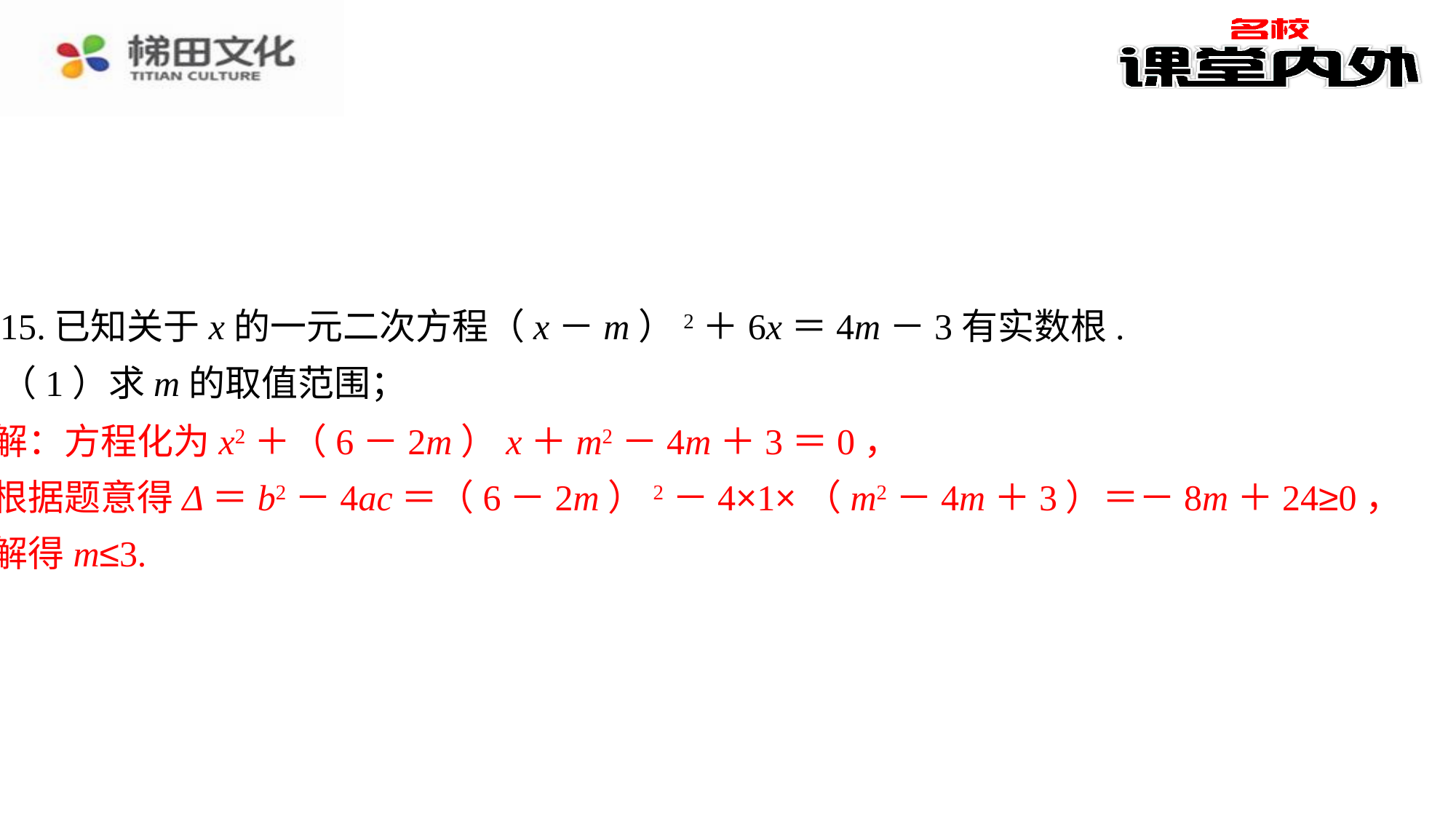

15.已知关于x的一元二次方程（x－m）2＋6x＝4m－3有实数根.
（1）求m的取值范围；
解：方程化为x2＋（6－2m）x＋m2－4m＋3＝0，
根据题意得Δ＝b2－4ac＝（6－2m）2－4×1×（m2－4m＋3）＝－8m＋24≥0，
解得m≤3.